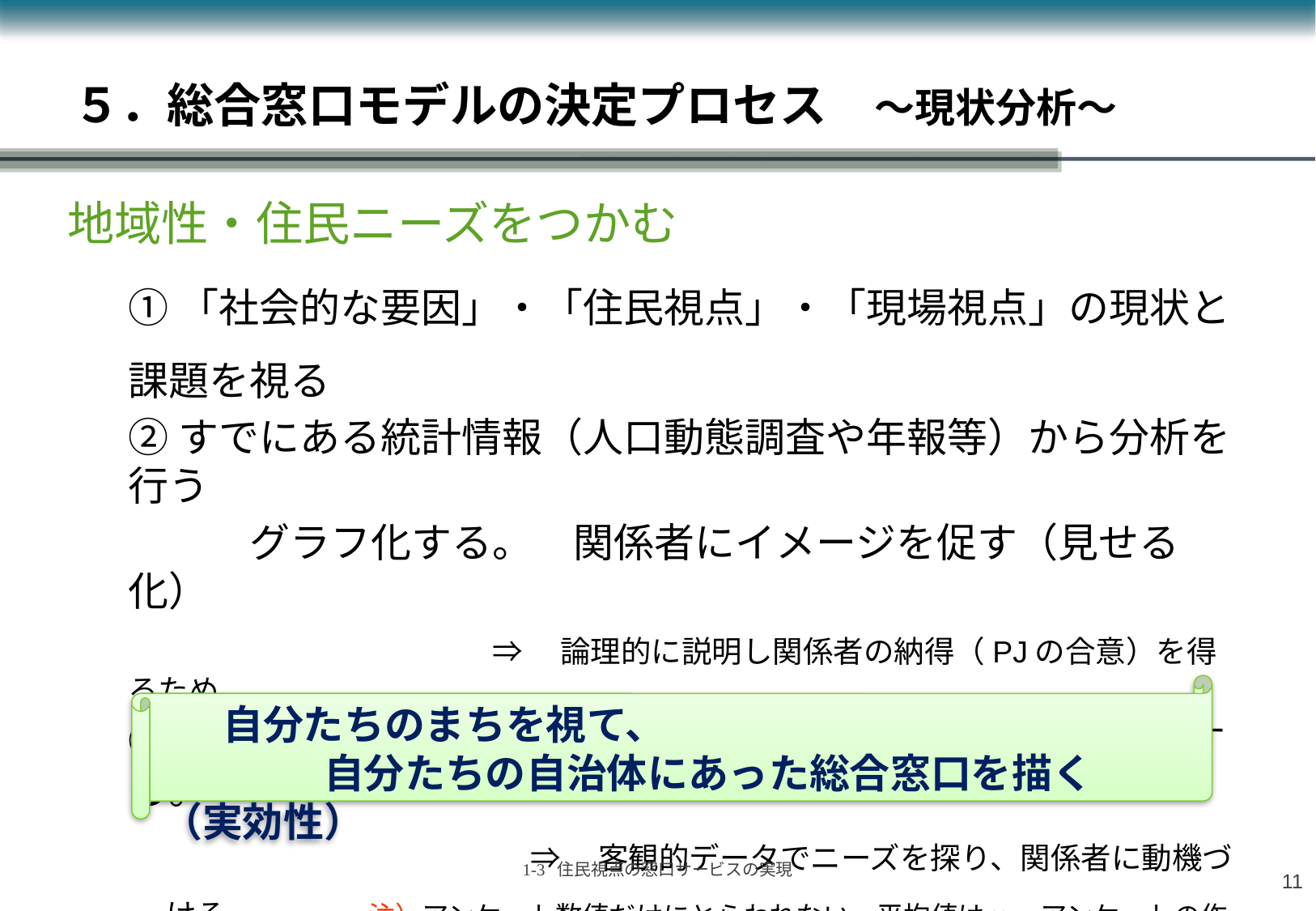

# ５．総合窓口モデルの決定プロセス　～現状分析～
地域性・住民ニーズをつかむ
①「社会的な要因」・「住民視点」・「現場視点」の現状と課題を視る
②すでにある統計情報（人口動態調査や年報等）から分析を行う
　　　グラフ化する。　関係者にイメージを促す（見せる化）
			⇒　論理的に説明し関係者の納得（PJの合意）を得るため
③住民アンケート、来庁者アンケート、意識調査等を実施する。
				⇒　客観的データでニーズを探り、関係者に動機づける　　　注）アンケート数値だけにとらわれない。平均値は×　アンケートの作り方、結果報告に工夫

　　自分たちのまちを視て、
　　　　自分たちの自治体にあった総合窓口を描く　（実効性）
11
1-3  住民視点の窓口サービスの実現